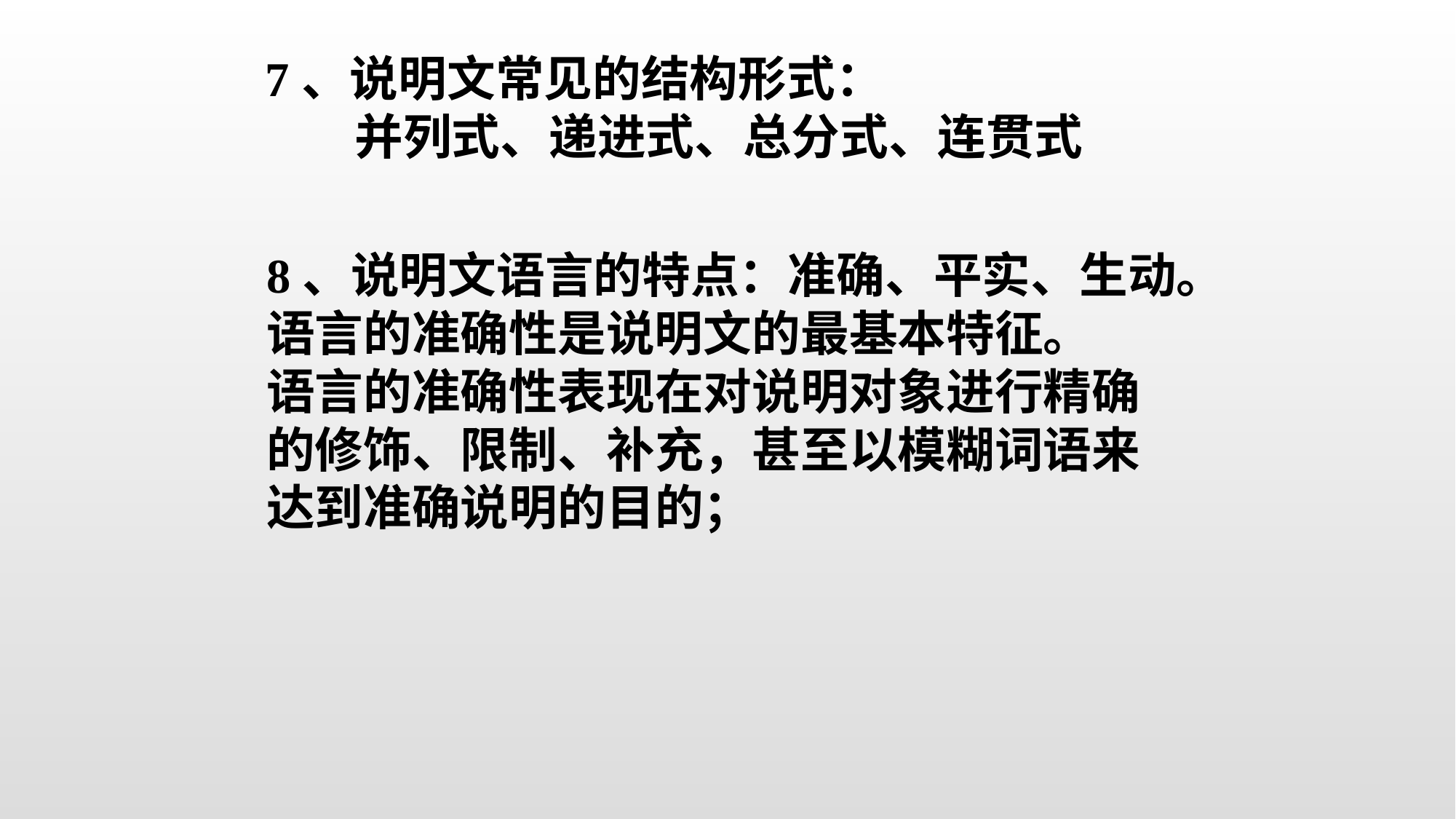

7、说明文常见的结构形式：
       并列式、递进式、总分式、连贯式

8、说明文语言的特点：准确、平实、生动。
语言的准确性是说明文的最基本特征。
语言的准确性表现在对说明对象进行精确
的修饰、限制、补充，甚至以模糊词语来
达到准确说明的目的；